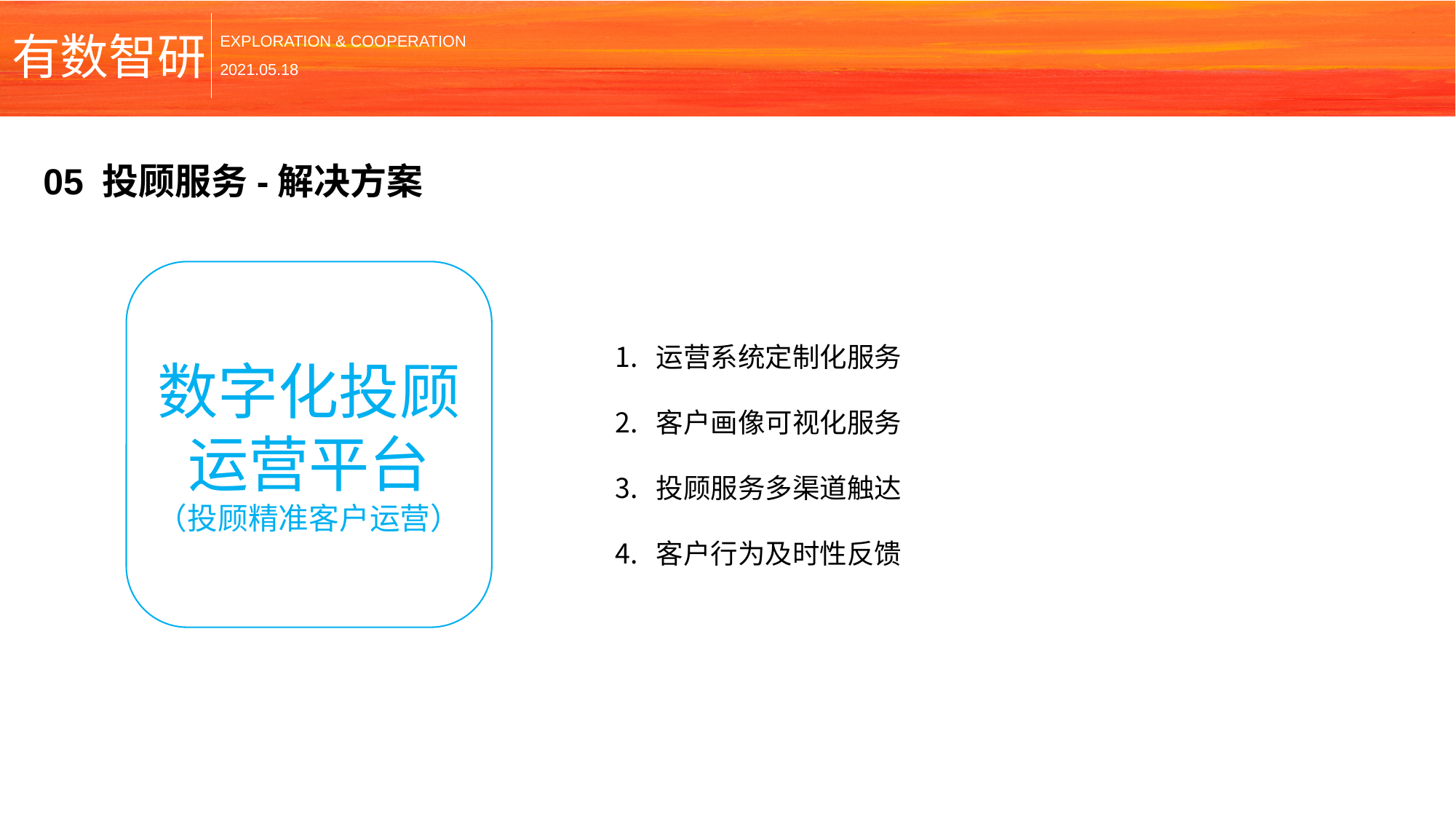

05 投顾服务-解决方案
数字化投顾
运营平台
（投顾精准客户运营）
运营系统定制化服务
客户画像可视化服务
投顾服务多渠道触达
客户行为及时性反馈